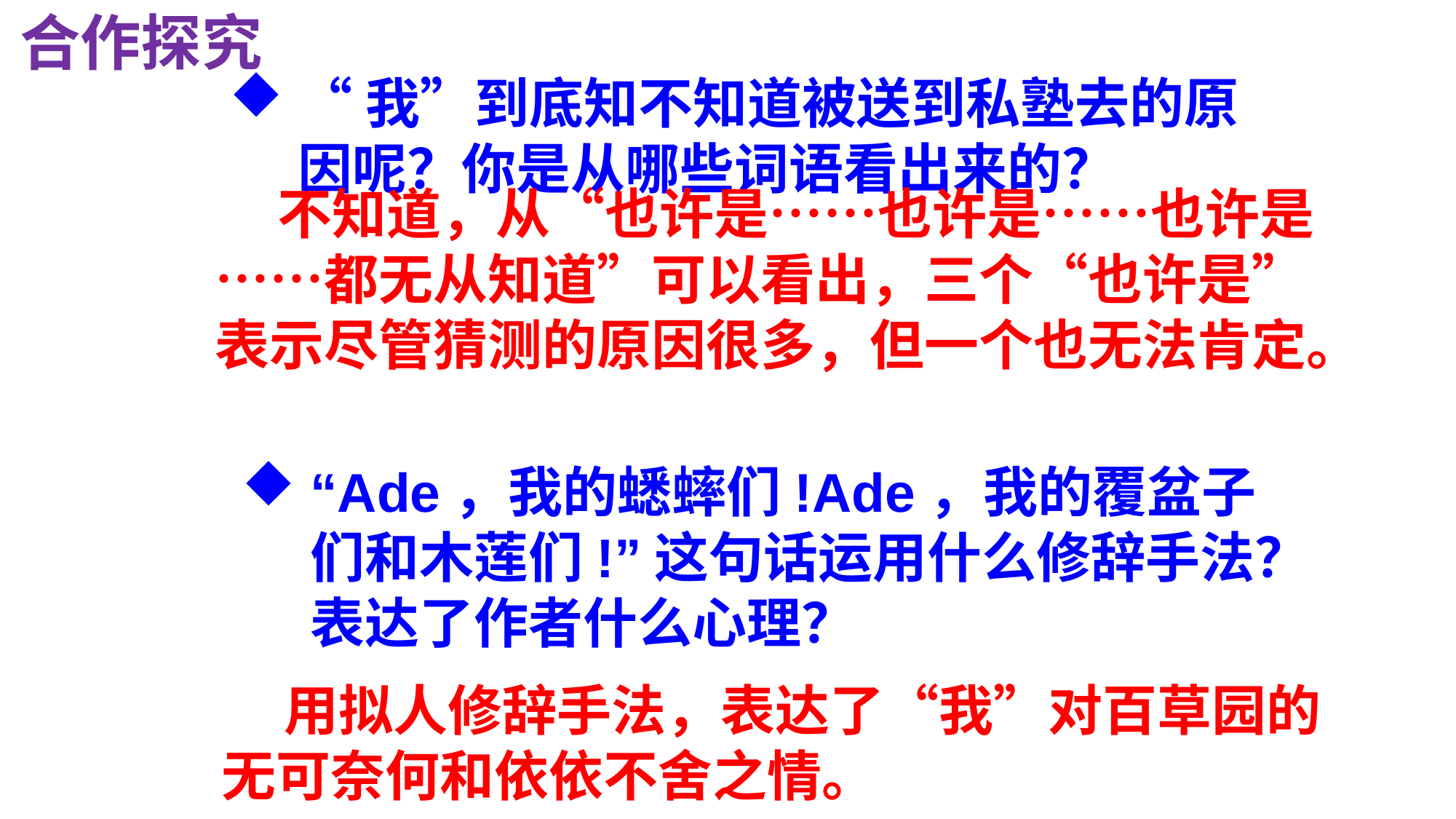

合作探究
“我”到底知不知道被送到私塾去的原因呢？你是从哪些词语看出来的？
    不知道，从“也许是……也许是……也许是……都无从知道”可以看出，三个“也许是”表示尽管猜测的原因很多，但一个也无法肯定。
“Ade，我的蟋蟀们!Ade，我的覆盆子们和木莲们!”这句话运用什么修辞手法？表达了作者什么心理？
    用拟人修辞手法，表达了“我”对百草园的无可奈何和依依不舍之情。